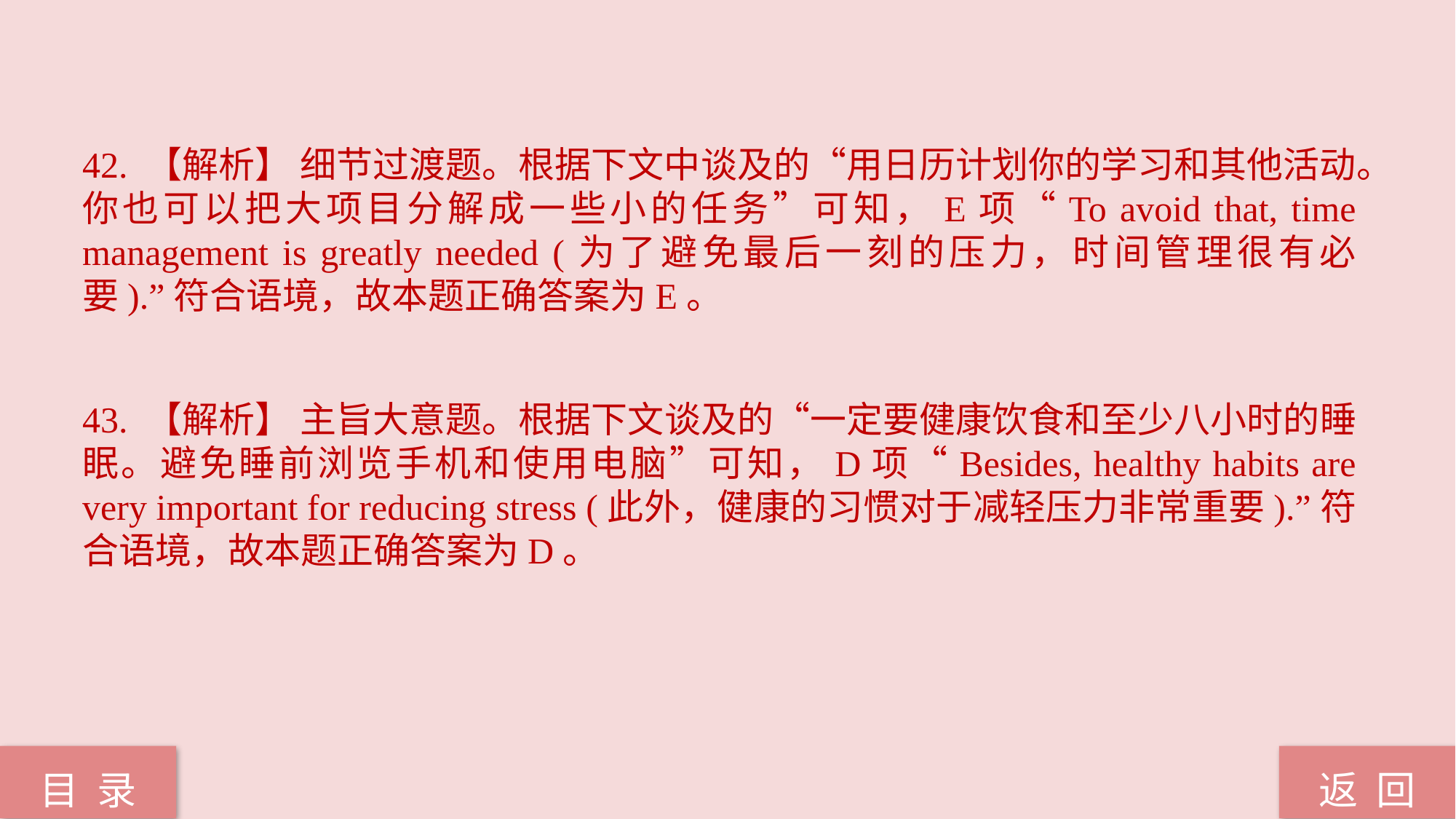

42. 【解析】 细节过渡题。根据下文中谈及的“用日历计划你的学习和其他活动。你也可以把大项目分解成一些小的任务”可知，E项“To avoid that, time management is greatly needed (为了避免最后一刻的压力，时间管理很有必要).”符合语境，故本题正确答案为E。

43. 【解析】 主旨大意题。根据下文谈及的“一定要健康饮食和至少八小时的睡眠。避免睡前浏览手机和使用电脑”可知，D项“Besides, healthy habits are very important for reducing stress (此外，健康的习惯对于减轻压力非常重要).”符合语境，故本题正确答案为D。
返  回